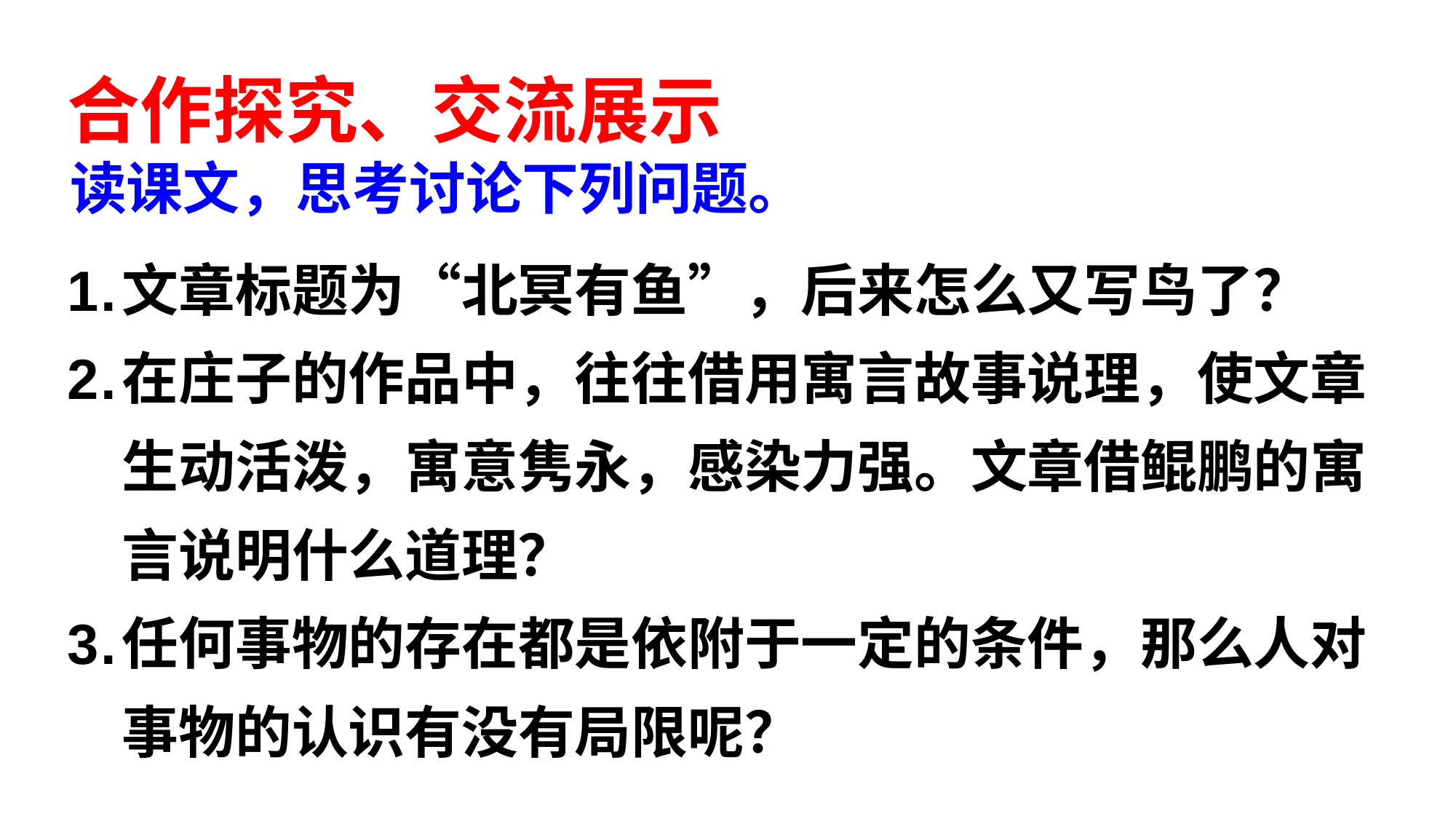

合作探究、交流展示
读课文，思考讨论下列问题。
文章标题为“北冥有鱼”，后来怎么又写鸟了？
在庄子的作品中，往往借用寓言故事说理，使文章生动活泼，寓意隽永，感染力强。文章借鲲鹏的寓言说明什么道理？
任何事物的存在都是依附于一定的条件，那么人对事物的认识有没有局限呢？